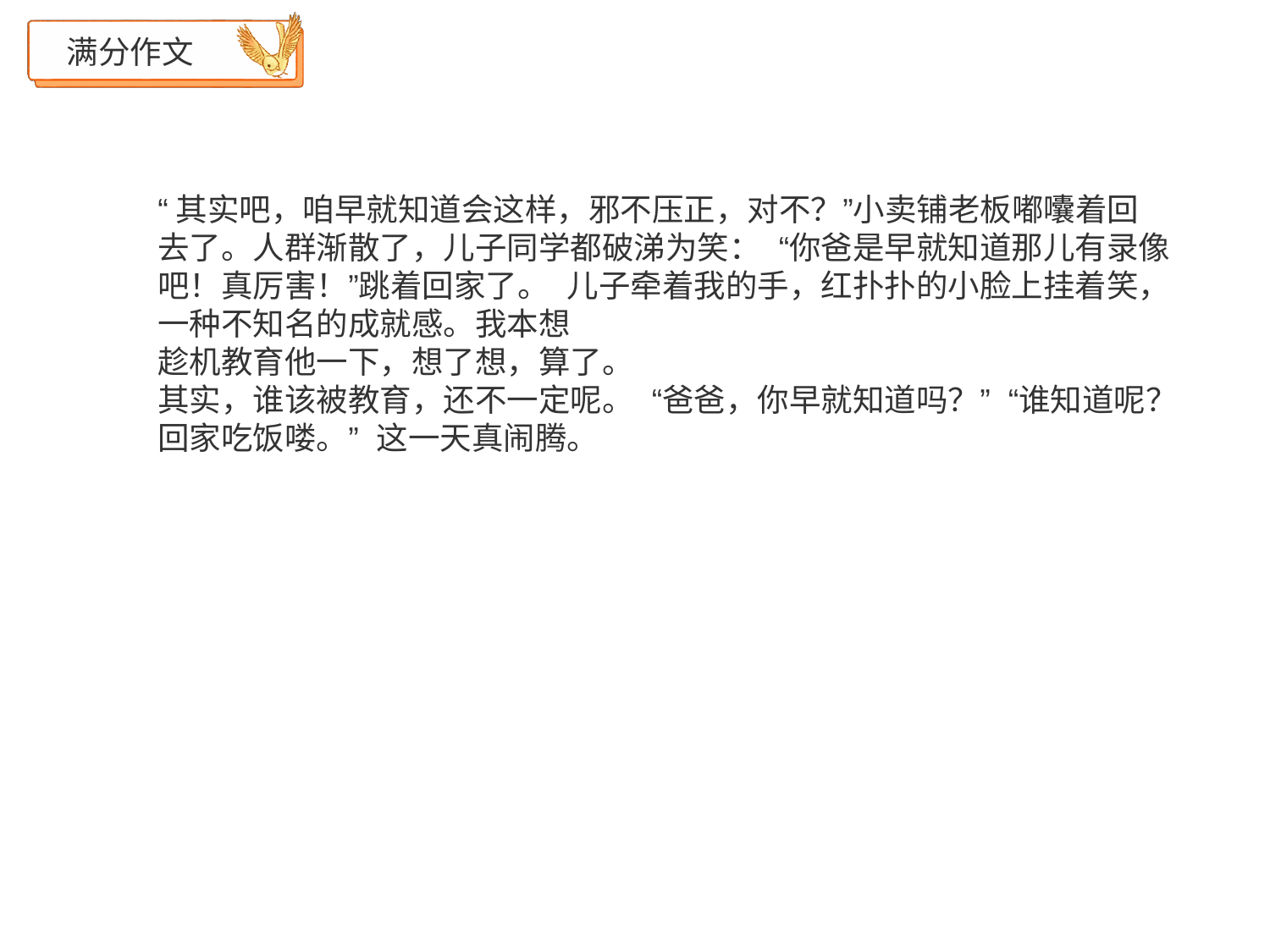

# 满分作文
“其实吧，咱早就知道会这样，邪不压正，对不？”小卖铺老板嘟囔着回
去了。人群渐散了，儿子同学都破涕为笑：  “你爸是早就知道那儿有录像吧！真厉害！”跳着回家了。  儿子牵着我的手，红扑扑的小脸上挂着笑，一种不知名的成就感。我本想
趁机教育他一下，想了想，算了。
其实，谁该被教育，还不一定呢。  “爸爸，你早就知道吗？”  “谁知道呢？回家吃饭喽。”  这一天真闹腾。